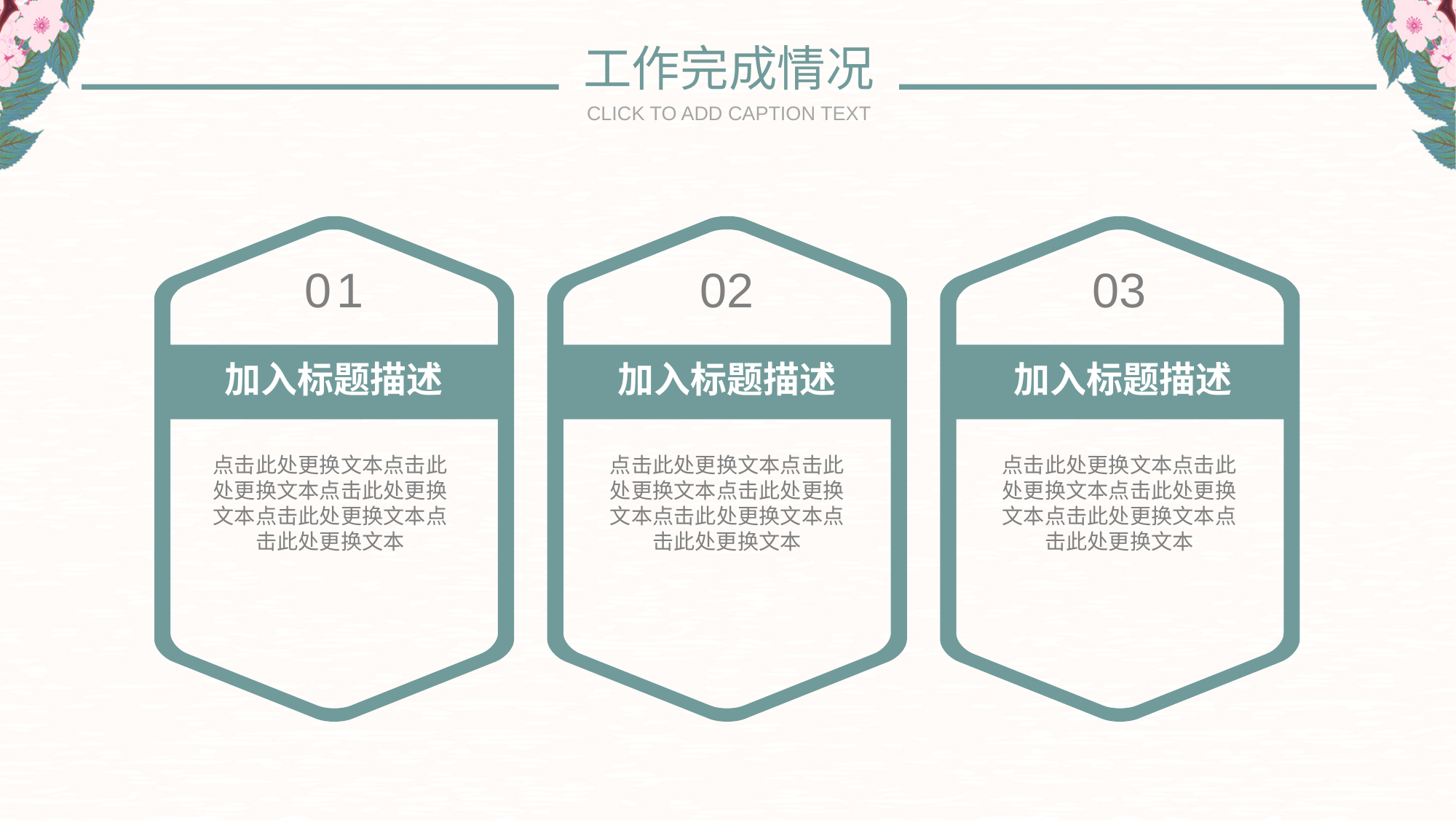

工作完成情况

CLICK TO ADD CAPTION TEXT

01
02
03
加入标题描述
加入标题描述
加入标题描述
点击此处更换文本点击此处更换文本点击此处更换文本点击此处更换文本点击此处更换文本
点击此处更换文本点击此处更换文本点击此处更换文本点击此处更换文本点击此处更换文本
点击此处更换文本点击此处更换文本点击此处更换文本点击此处更换文本点击此处更换文本